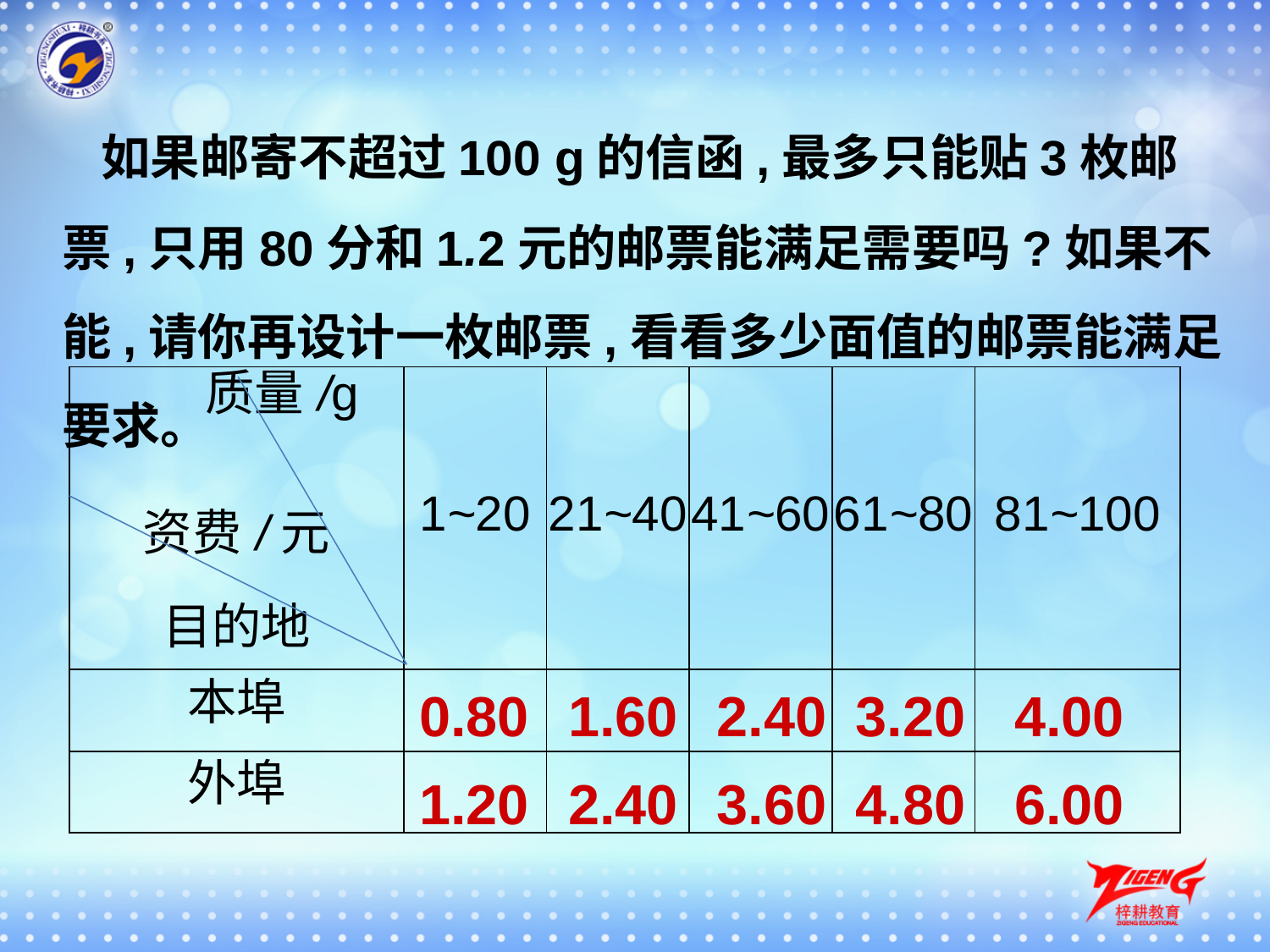

如果邮寄不超过100 g的信函,最多只能贴3枚邮票,只用80分和1.2元的邮票能满足需要吗?如果不能,请你再设计一枚邮票,看看多少面值的邮票能满足要求。
| 质量/g 资费/元 目的地 | 1~20 | 21~40 | 41~60 | 61~80 | 81~100 |
| --- | --- | --- | --- | --- | --- |
| 本埠 |  |  |  |  |  |
| 外埠 |  |  |  |  |  |
0.80
1.60
2.40
3.20
4.00
1.20
2.40
3.60
4.80
6.00